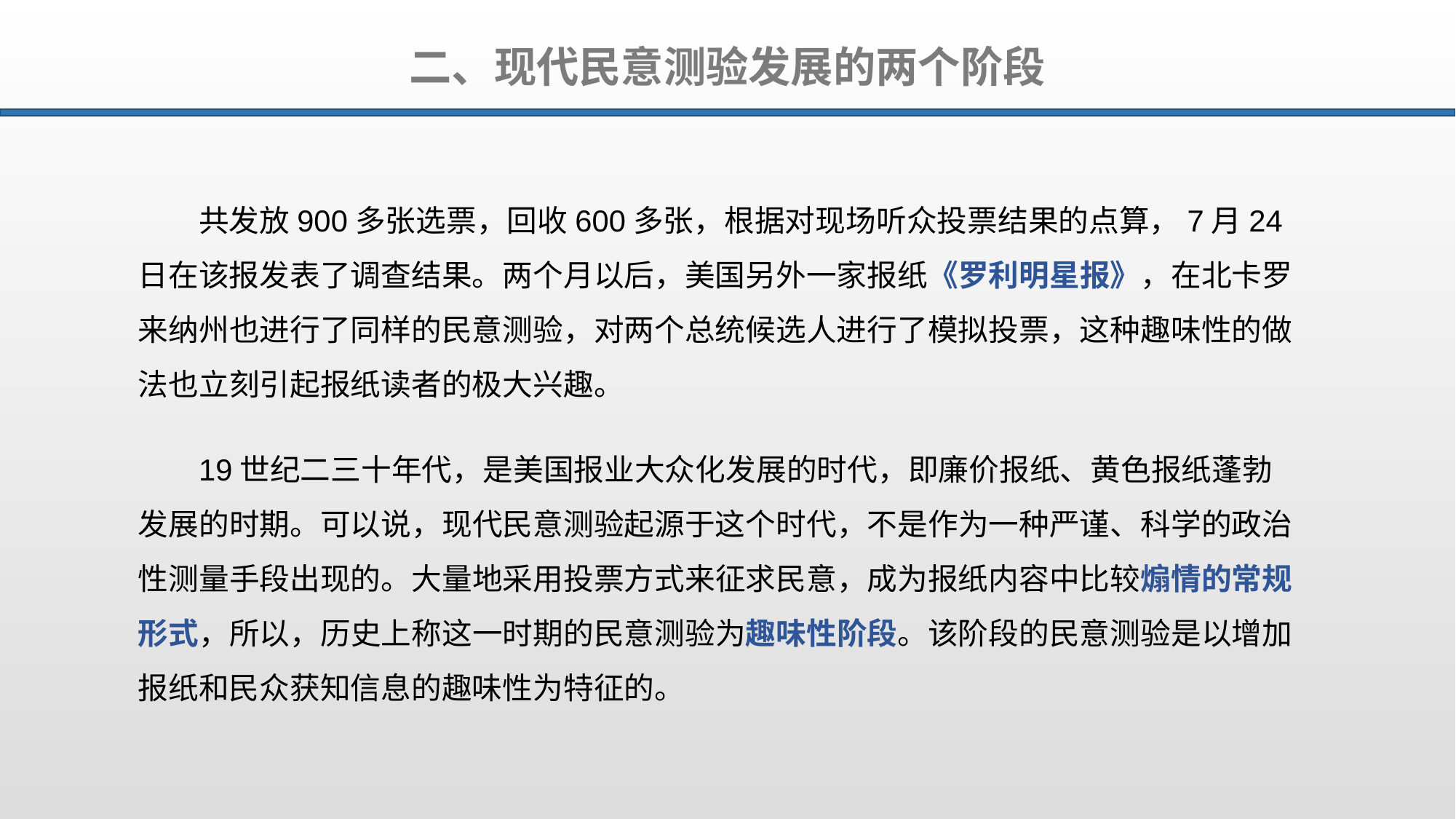

二、现代民意测验发展的两个阶段

共发放900多张选票，回收600多张，根据对现场听众投票结果的点算，7月24日在该报发表了调查结果。两个月以后，美国另外一家报纸《罗利明星报》，在北卡罗来纳州也进行了同样的民意测验，对两个总统候选人进行了模拟投票，这种趣味性的做法也立刻引起报纸读者的极大兴趣。
19世纪二三十年代，是美国报业大众化发展的时代，即廉价报纸、黄色报纸蓬勃发展的时期。可以说，现代民意测验起源于这个时代，不是作为一种严谨、科学的政治性测量手段出现的。大量地采用投票方式来征求民意，成为报纸内容中比较煽情的常规形式，所以，历史上称这一时期的民意测验为趣味性阶段。该阶段的民意测验是以增加报纸和民众获知信息的趣味性为特征的。